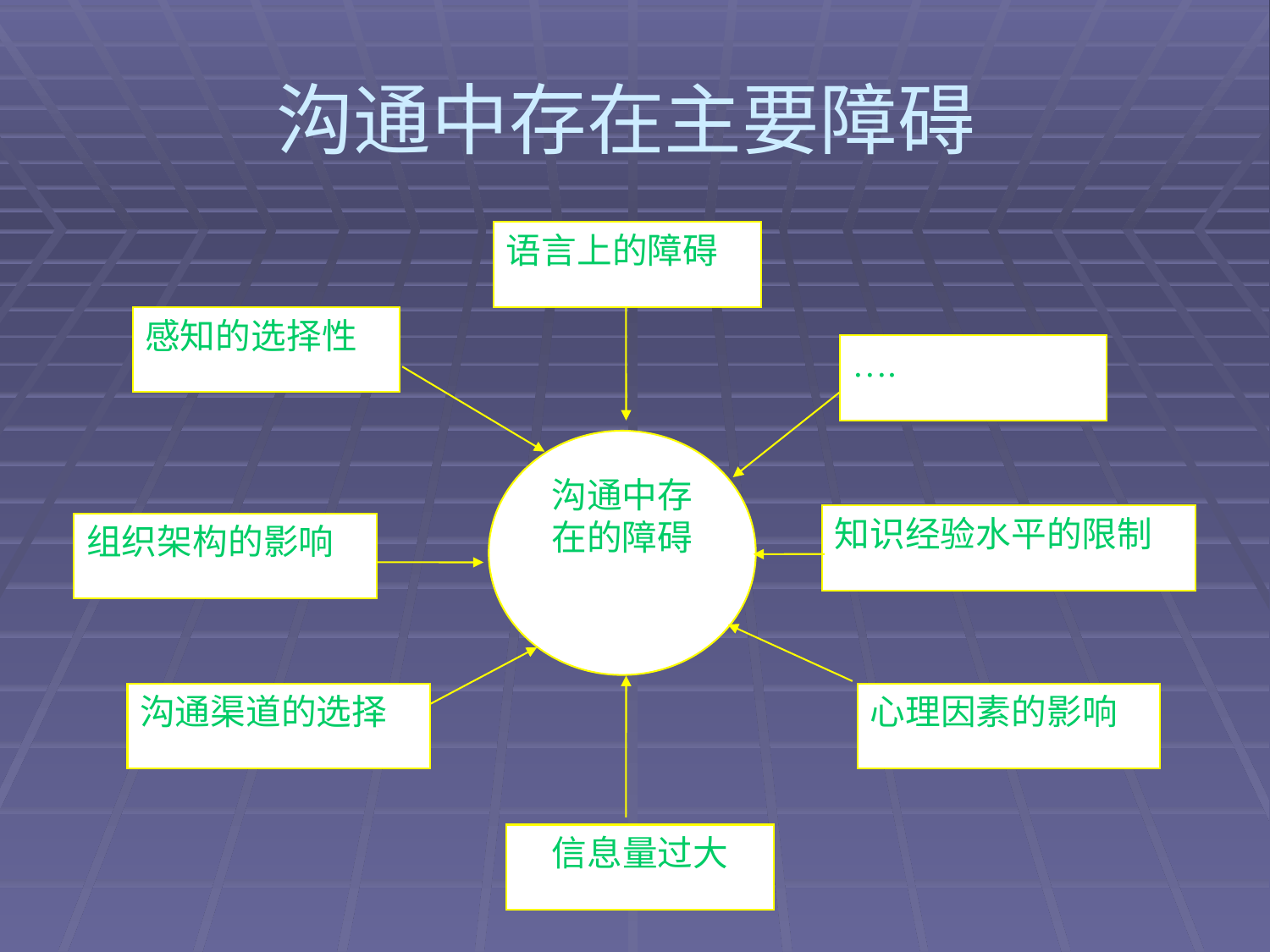

# 沟通中存在主要障碍
语言上的障碍
感知的选择性
….
沟通中存在的障碍
知识经验水平的限制
组织架构的影响
沟通渠道的选择
心理因素的影响
信息量过大